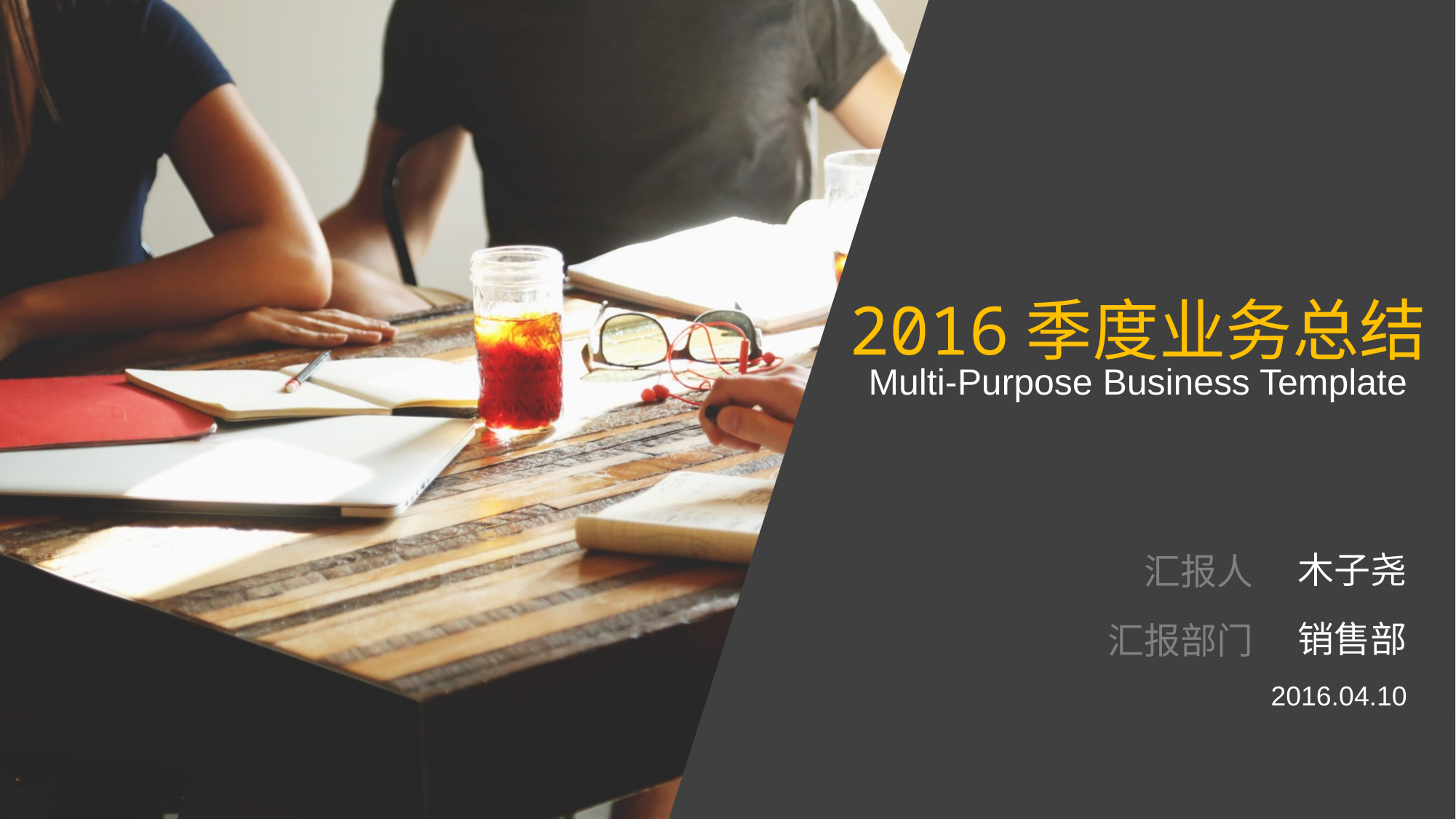

2016季度业务总结
Multi-Purpose Business Template
木子尧
汇报人
销售部
汇报部门
2016.04.10